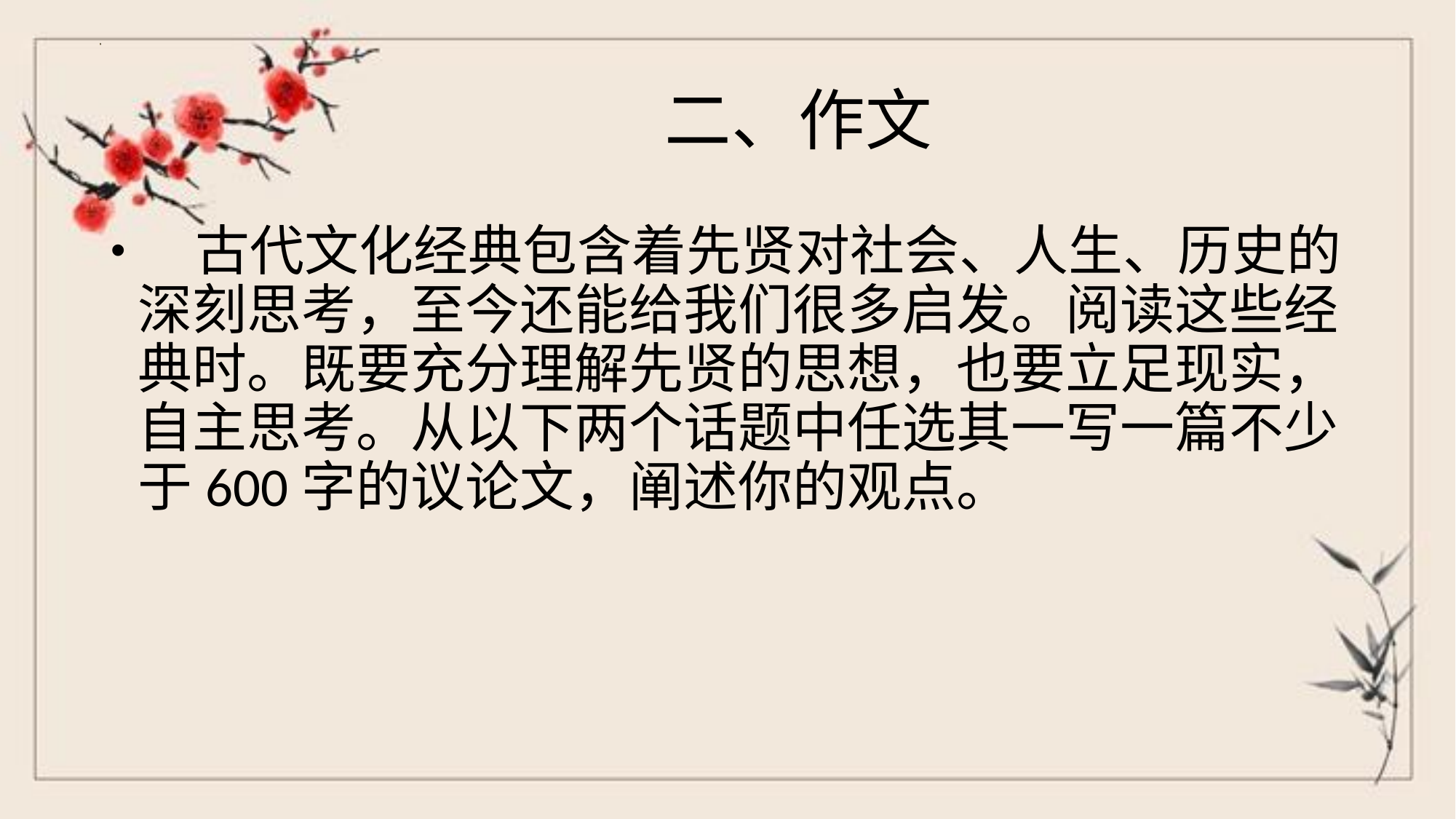

# 二、作文
    古代文化经典包含着先贤对社会、人生、历史的深刻思考，至今还能给我们很多启发。阅读这些经典时。既要充分理解先贤的思想，也要立足现实，自主思考。从以下两个话题中任选其一写一篇不少于600字的议论文，阐述你的观点。